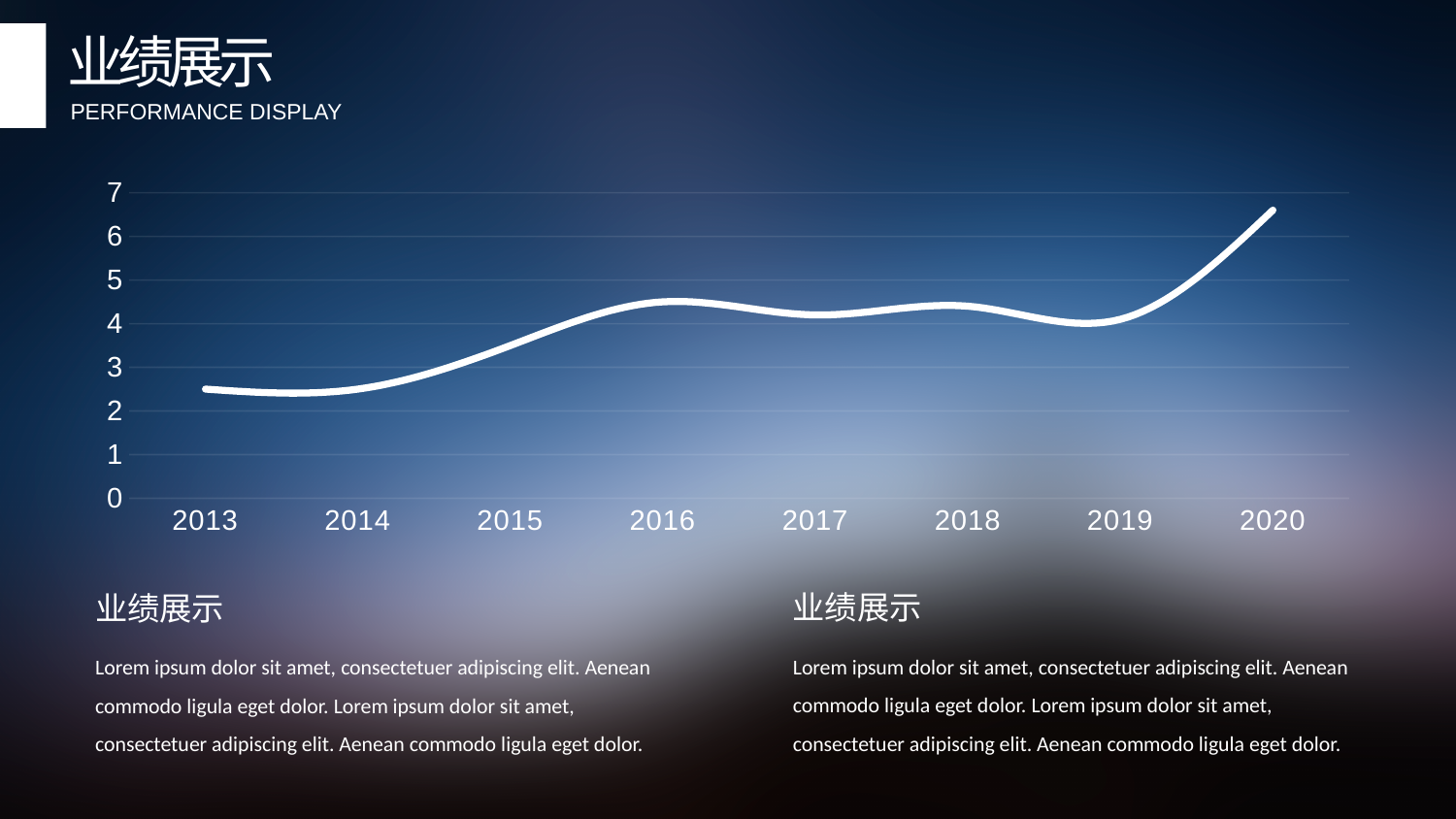

业绩展示

PERFORMANCE DISPLAY

### Chart

| Category | 系列 1 |
|---|---|
| 2013 | 2.5 |
| 2014 | 2.5 |
| 2015 | 3.5 |
| 2016 | 4.5 |
| 2017 | 4.2 |
| 2018 | 4.4 |
| 2019 | 4.1 |
| 2020 | 6.6 |
业绩展示
业绩展示
Lorem ipsum dolor sit amet, consectetuer adipiscing elit. Aenean commodo ligula eget dolor. Lorem ipsum dolor sit amet, consectetuer adipiscing elit. Aenean commodo ligula eget dolor.
Lorem ipsum dolor sit amet, consectetuer adipiscing elit. Aenean commodo ligula eget dolor. Lorem ipsum dolor sit amet, consectetuer adipiscing elit. Aenean commodo ligula eget dolor.